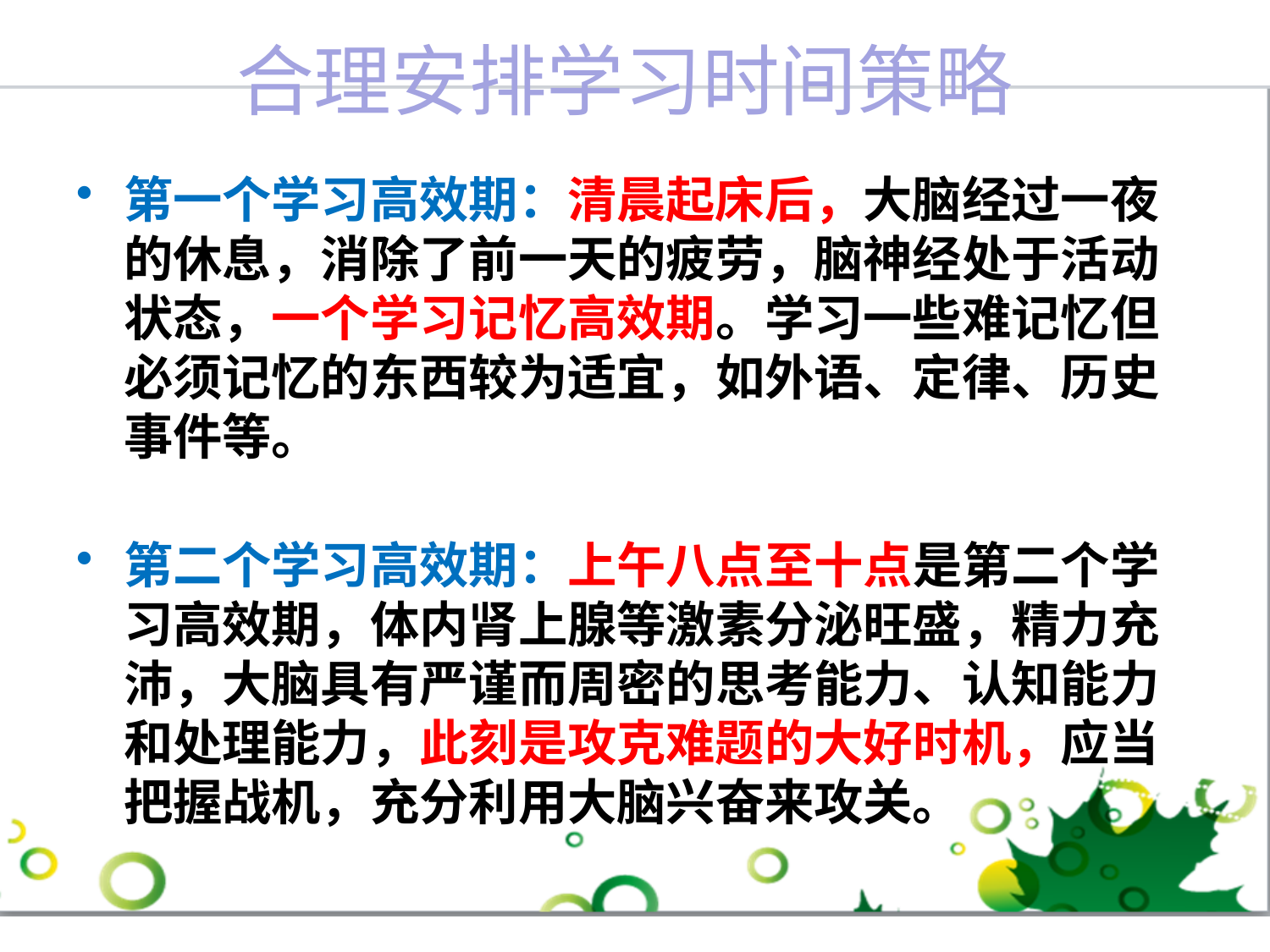

# 合理安排学习时间策略
第一个学习高效期：清晨起床后，大脑经过一夜的休息，消除了前一天的疲劳，脑神经处于活动状态，一个学习记忆高效期。学习一些难记忆但必须记忆的东西较为适宜，如外语、定律、历史事件等。

第二个学习高效期：上午八点至十点是第二个学习高效期，体内肾上腺等激素分泌旺盛，精力充沛，大脑具有严谨而周密的思考能力、认知能力和处理能力，此刻是攻克难题的大好时机，应当把握战机，充分利用大脑兴奋来攻关。